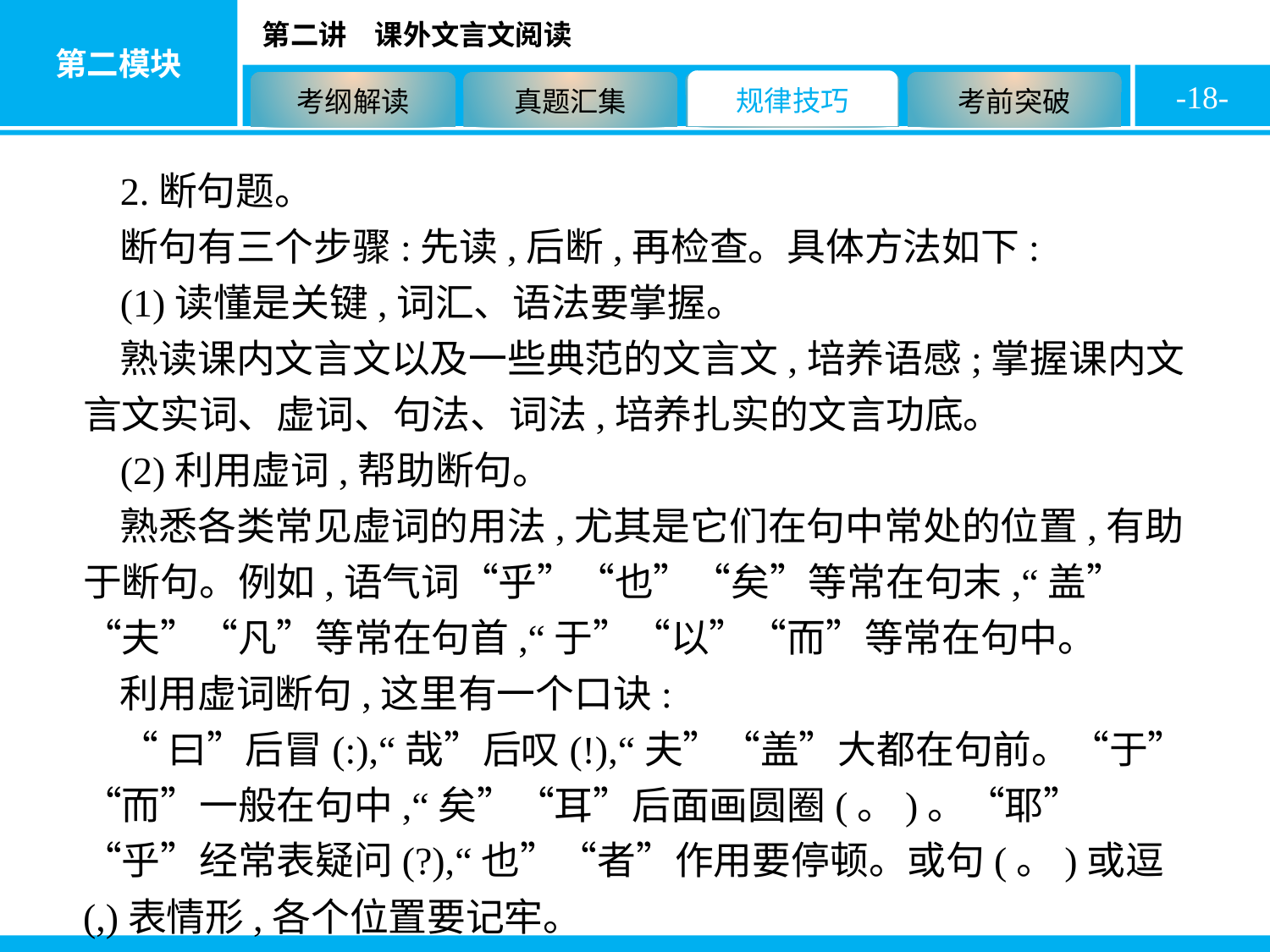

-18-
2.断句题。
断句有三个步骤:先读,后断,再检查。具体方法如下:
(1)读懂是关键,词汇、语法要掌握。
熟读课内文言文以及一些典范的文言文,培养语感;掌握课内文言文实词、虚词、句法、词法,培养扎实的文言功底。
(2)利用虚词,帮助断句。
熟悉各类常见虚词的用法,尤其是它们在句中常处的位置,有助于断句。例如,语气词“乎”“也”“矣”等常在句末,“盖”“夫”“凡”等常在句首,“于”“以”“而”等常在句中。
利用虚词断句,这里有一个口诀:
“曰”后冒(:),“哉”后叹(!),“夫”“盖”大都在句前。“于”“而”一般在句中,“矣”“耳”后面画圆圈(。)。“耶”“乎”经常表疑问(?),“也”“者”作用要停顿。或句(。)或逗(,)表情形,各个位置要记牢。